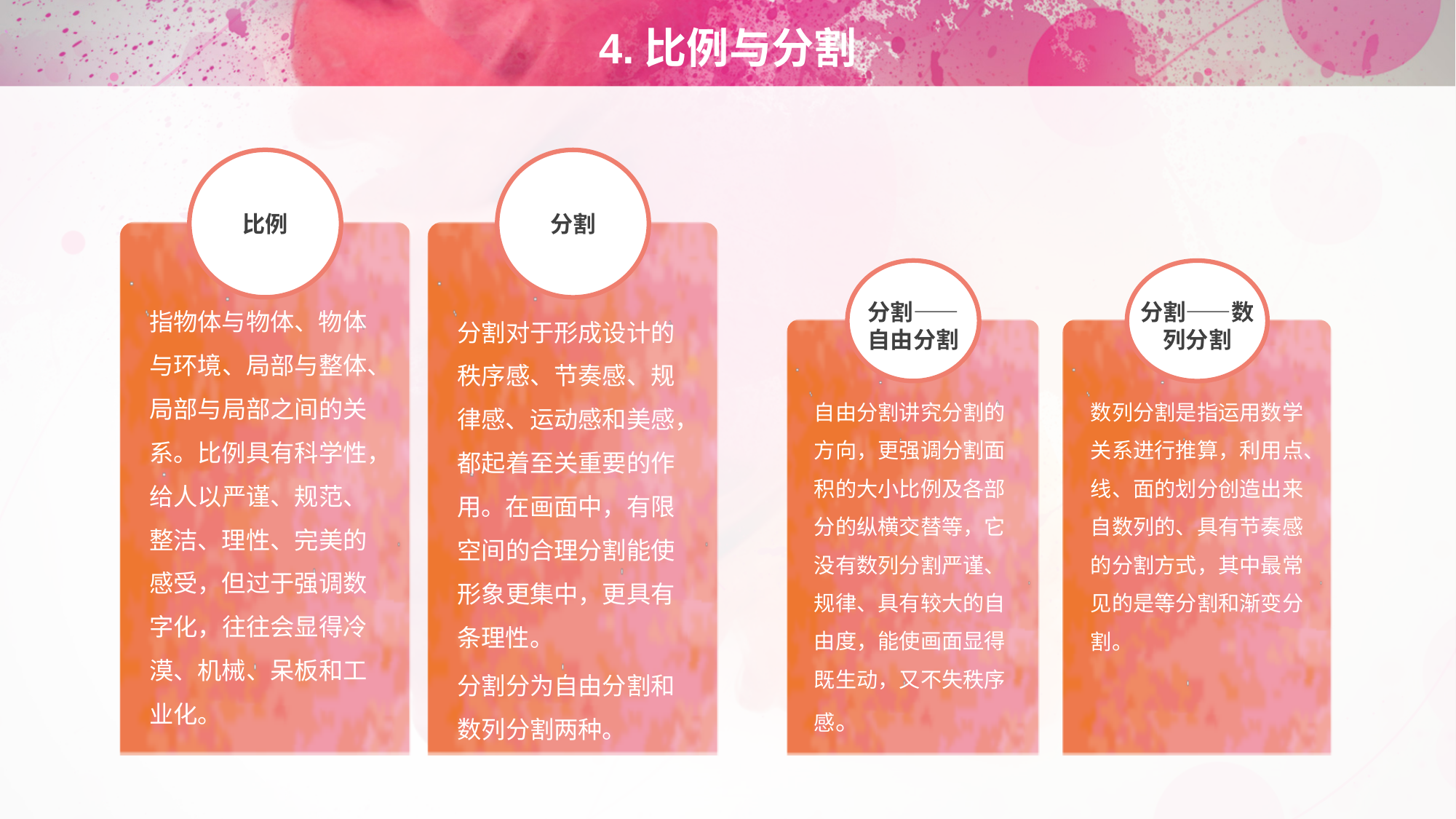

# 4.比例与分割

比例

指物体与物体、物体与环境、局部与整体、局部与局部之间的关系。比例具有科学性，给人以严谨、规范、整洁、理性、完美的感受，但过于强调数字化，往往会显得冷漠、机械、呆板和工业化。

分割

分割对于形成设计的秩序感、节奏感、规律感、运动感和美感，都起着至关重要的作用。在画面中，有限空间的合理分割能使形象更集中，更具有条理性。
分割分为自由分割和数列分割两种。

分割——自由分割

自由分割讲究分割的方向，更强调分割面积的大小比例及各部分的纵横交替等，它没有数列分割严谨、规律、具有较大的自由度，能使画面显得既生动，又不失秩序感。

分割——数列分割

数列分割是指运用数学关系进行推算，利用点、线、面的划分创造出来自数列的、具有节奏感的分割方式，其中最常见的是等分割和渐变分割。